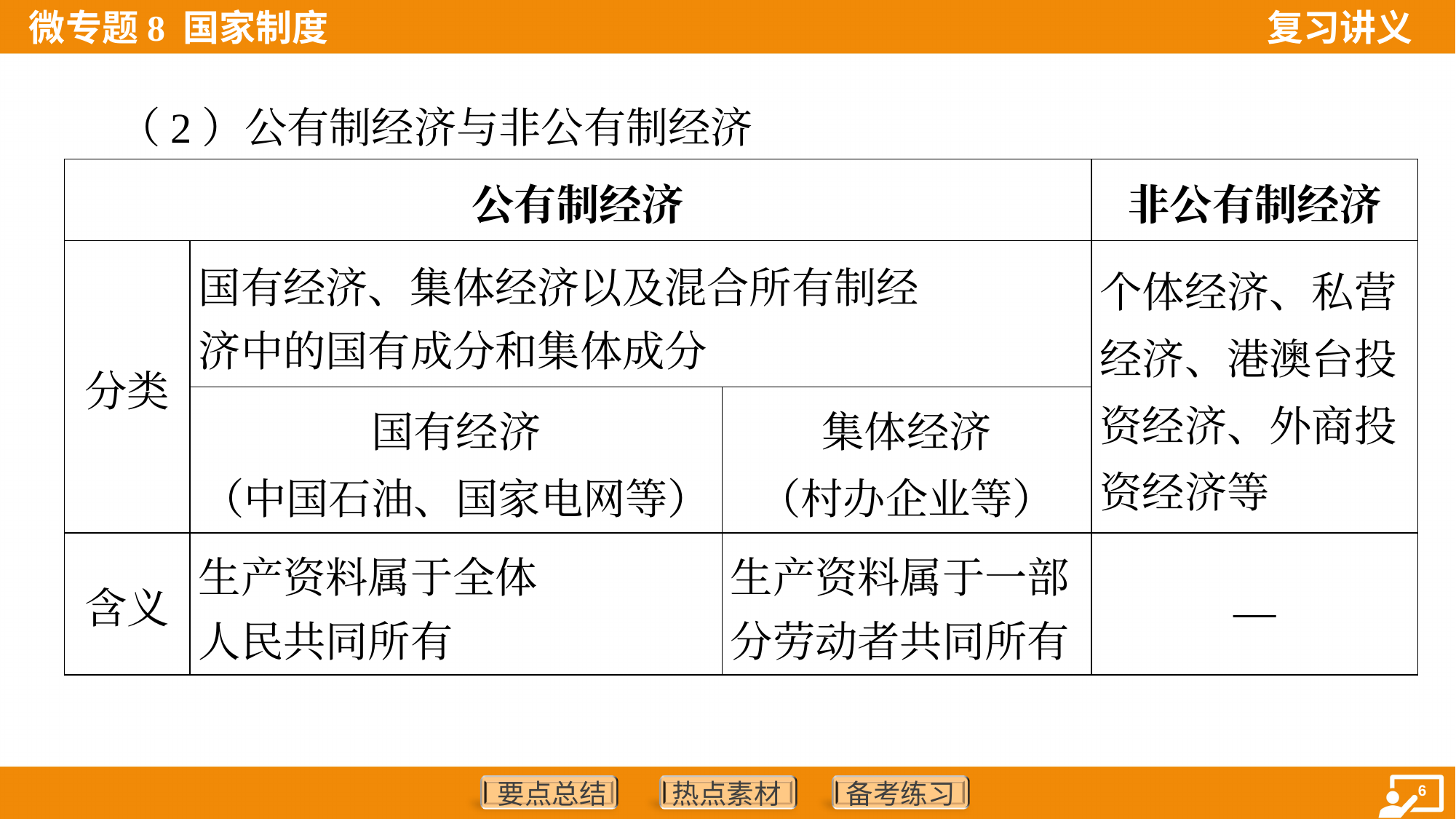

（2）公有制经济与非公有制经济
| 公有制经济 |  |  | 非公有制经济 |
| --- | --- | --- | --- |
| 分类 | 国有经济、集体经济以及混合所有制经 济中的国有成分和集体成分 |  | 个体经济、私营经济、港澳台投资经济、外商投资经济等 |
|  | 国有经济 （中国石油、国家电网等） | 集体经济 （村办企业等） |  |
| 含义 | 生产资料属于全体 人民共同所有 | 生产资料属于一部 分劳动者共同所有 | — |